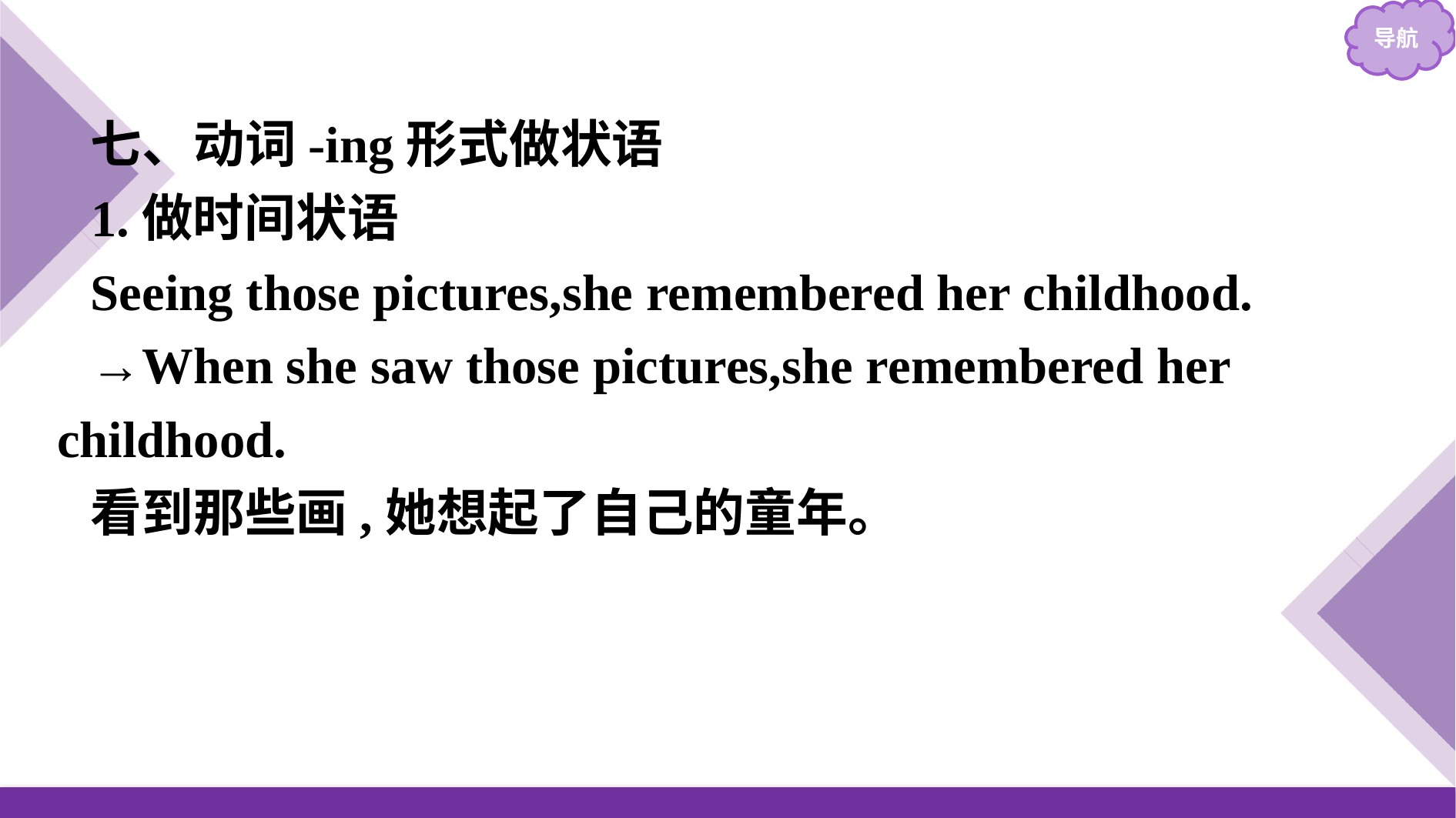

七、动词-ing形式做状语
1.做时间状语
Seeing those pictures,she remembered her childhood.
→When she saw those pictures,she remembered her childhood.
看到那些画,她想起了自己的童年。